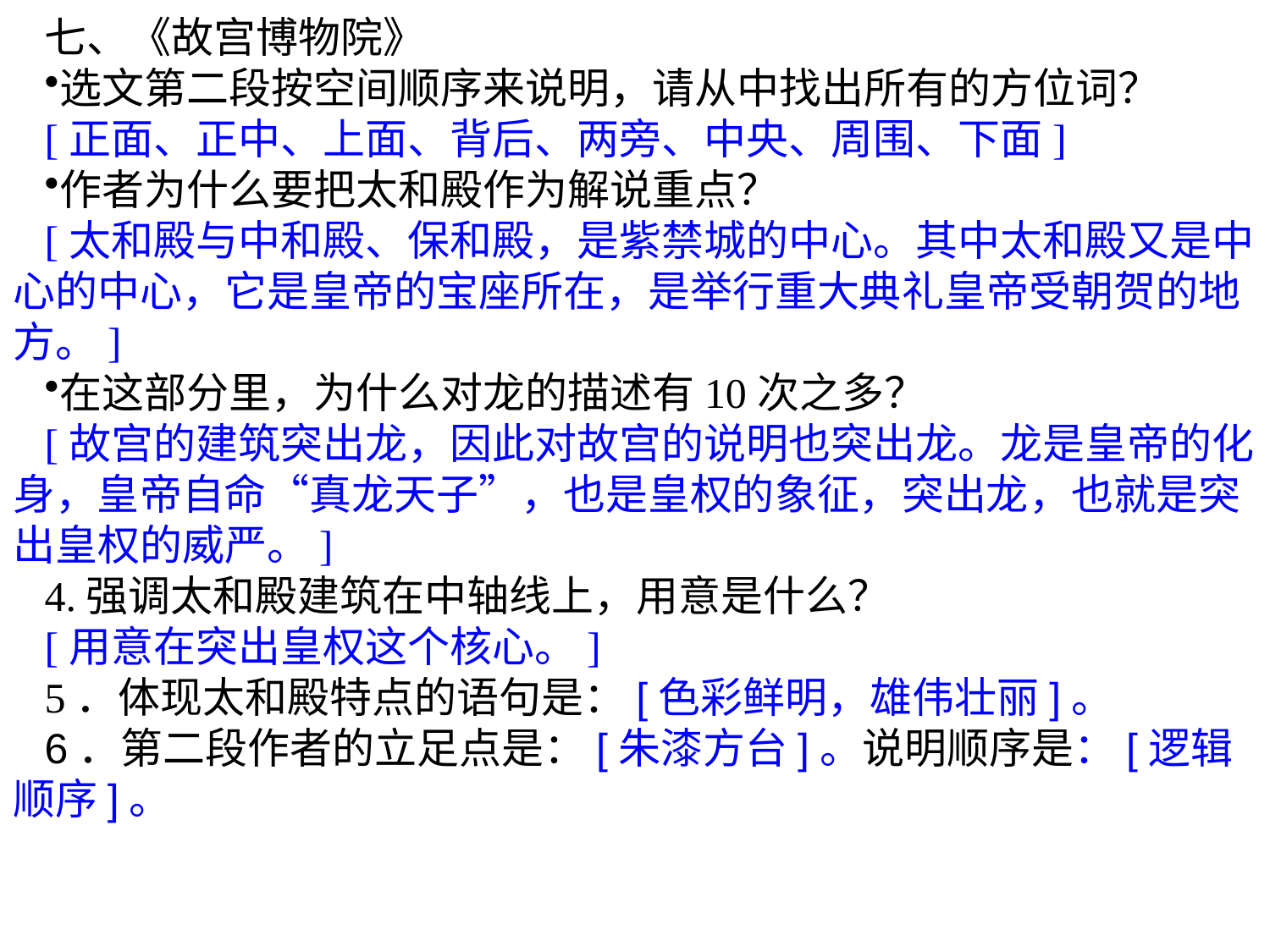

七、《故宫博物院》
选文第二段按空间顺序来说明，请从中找出所有的方位词？
[正面、正中、上面、背后、两旁、中央、周围、下面]
作者为什么要把太和殿作为解说重点？
[太和殿与中和殿、保和殿，是紫禁城的中心。其中太和殿又是中心的中心，它是皇帝的宝座所在，是举行重大典礼皇帝受朝贺的地方。]
在这部分里，为什么对龙的描述有10次之多？
[故宫的建筑突出龙，因此对故宫的说明也突出龙。龙是皇帝的化身，皇帝自命“真龙天子”，也是皇权的象征，突出龙，也就是突出皇权的威严。]
4.强调太和殿建筑在中轴线上，用意是什么？
[用意在突出皇权这个核心。]
5．体现太和殿特点的语句是：[色彩鲜明，雄伟壮丽]。
6．第二段作者的立足点是：[朱漆方台]。说明顺序是：[逻辑顺序]。